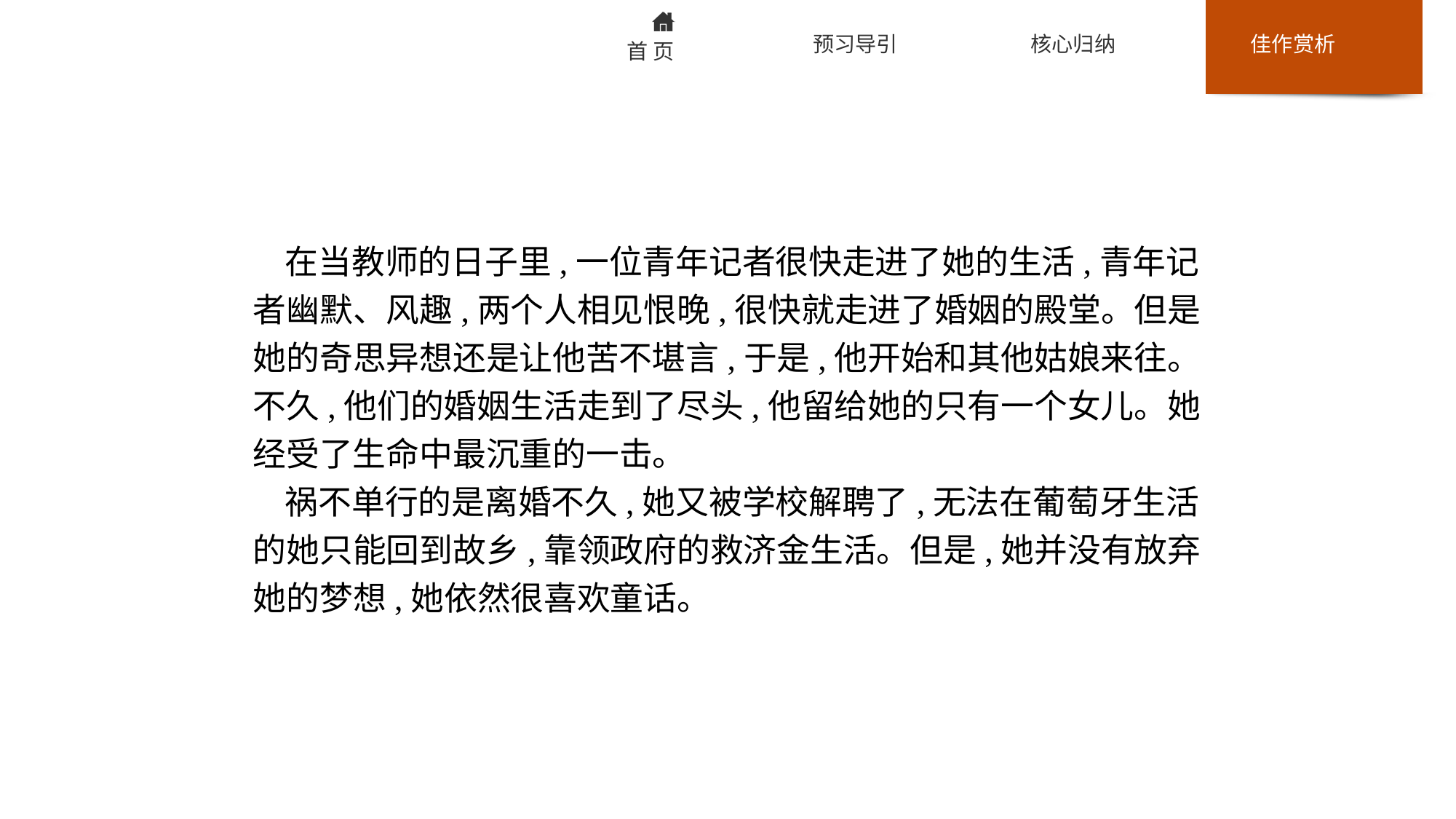

在当教师的日子里,一位青年记者很快走进了她的生活,青年记者幽默、风趣,两个人相见恨晚,很快就走进了婚姻的殿堂。但是她的奇思异想还是让他苦不堪言,于是,他开始和其他姑娘来往。不久,他们的婚姻生活走到了尽头,他留给她的只有一个女儿。她经受了生命中最沉重的一击。
祸不单行的是离婚不久,她又被学校解聘了,无法在葡萄牙生活的她只能回到故乡,靠领政府的救济金生活。但是,她并没有放弃她的梦想,她依然很喜欢童话。